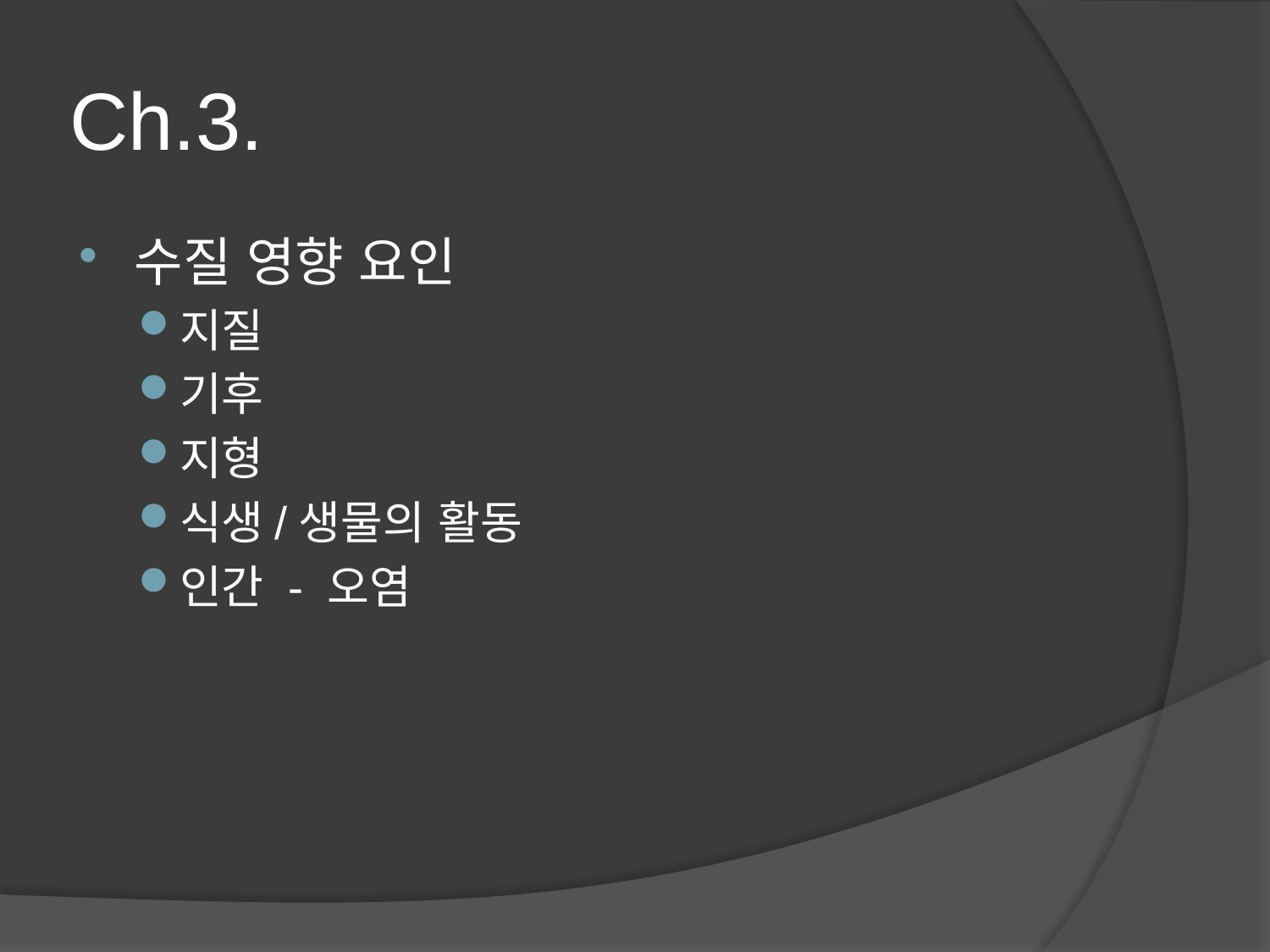

# Ch.3.
수질 영향 요인
지질
기후
지형
식생/생물의 활동
인간 - 오염